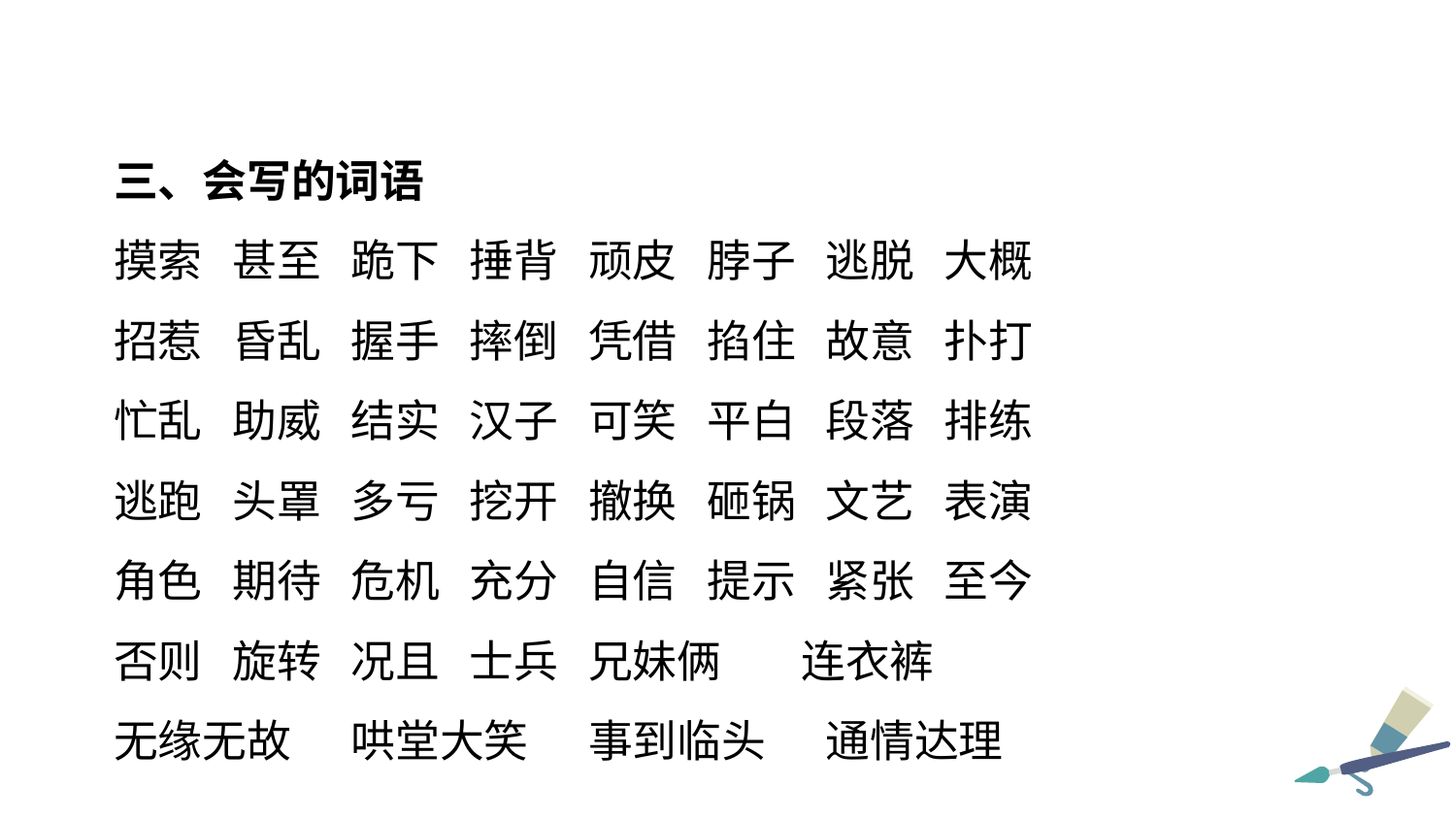

三、会写的词语
摸索   甚至   跪下   捶背   顽皮   脖子   逃脱   大概
招惹   昏乱   握手   摔倒   凭借   掐住   故意   扑打
忙乱   助威   结实   汉子   可笑   平白   段落   排练
逃跑   头罩   多亏   挖开   撤换   砸锅   文艺   表演
角色   期待   危机   充分   自信   提示   紧张   至今
否则   旋转   况且   士兵   兄妹俩        连衣裤
无缘无故      哄堂大笑      事到临头      通情达理